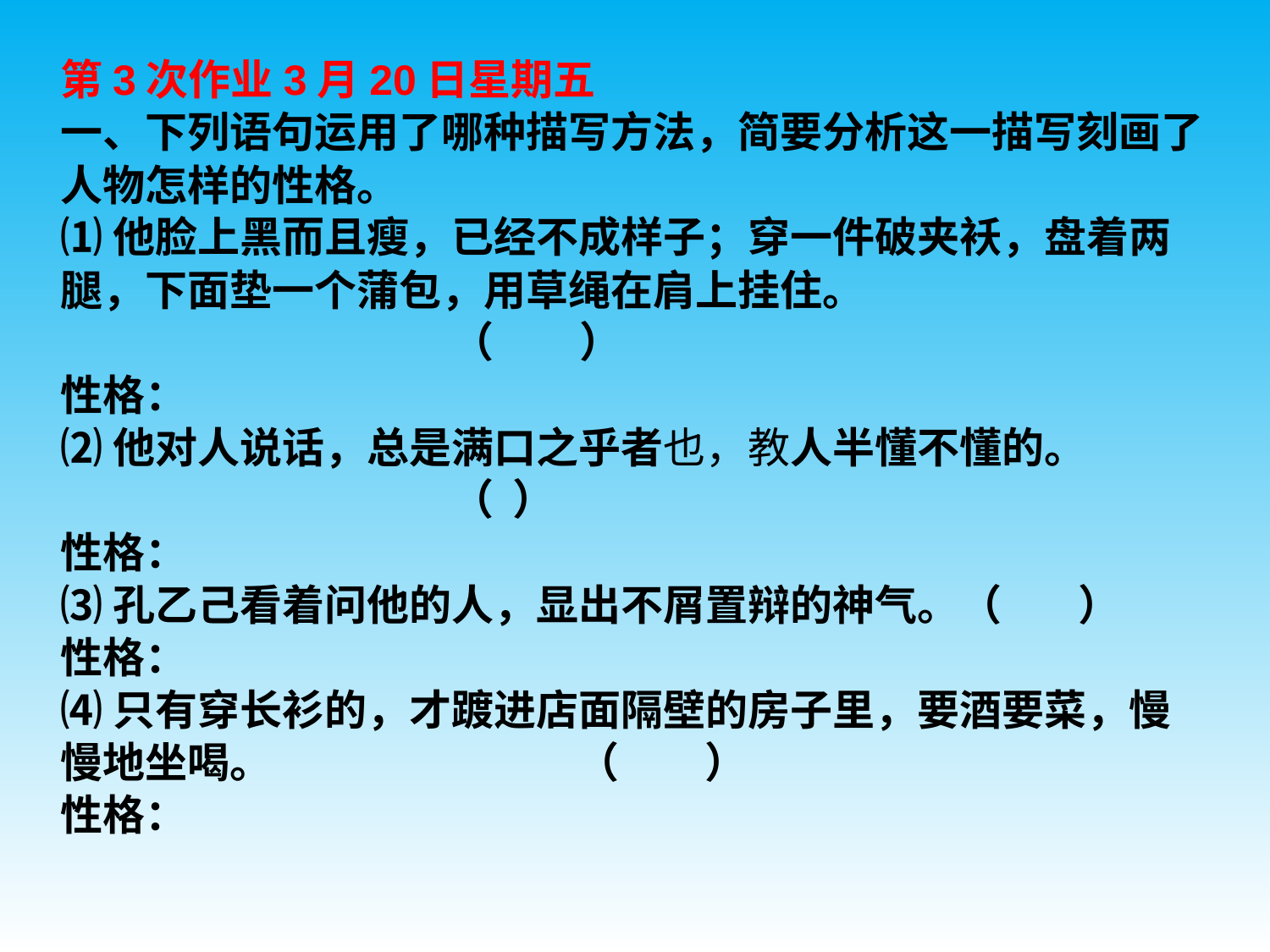

第3次作业3月20日星期五
一、下列语句运用了哪种描写方法，简要分析这一描写刻画了人物怎样的性格。
⑴他脸上黑而且瘦，已经不成样子；穿一件破夹袄，盘着两腿，下面垫一个蒲包，用草绳在肩上挂住。
                                        （         ）
性格：
⑵他对人说话，总是满口之乎者也，教人半懂不懂的。
                                        （  ）
性格：
⑶孔乙己看着问他的人，显出不屑置辩的神气。（        ）
性格：
⑷只有穿长衫的，才踱进店面隔壁的房子里，要酒要菜，慢慢地坐喝。                                （         ）
性格：